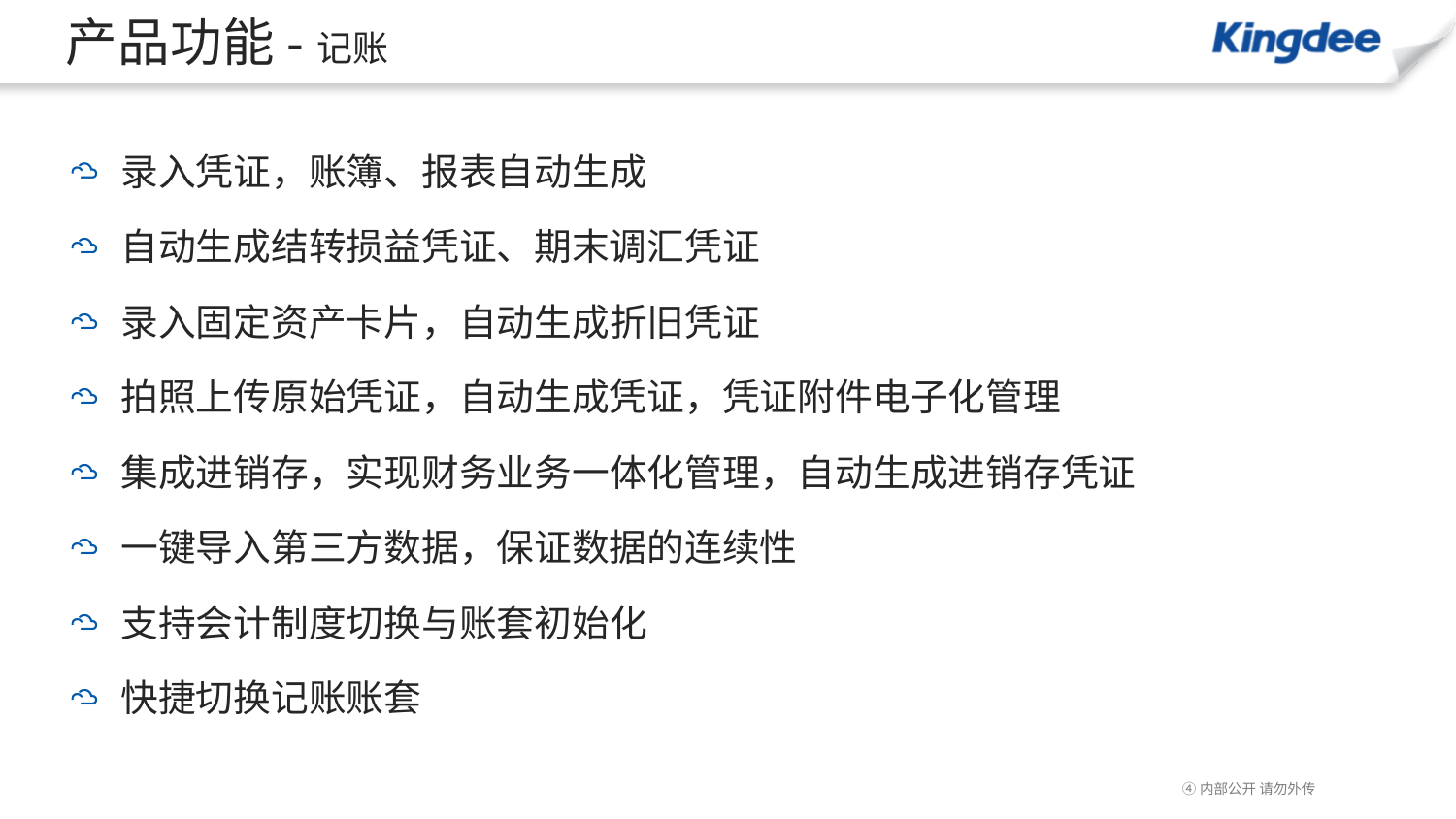

# 产品功能-记账
录入凭证，账簿、报表自动生成
自动生成结转损益凭证、期末调汇凭证
录入固定资产卡片，自动生成折旧凭证
拍照上传原始凭证，自动生成凭证，凭证附件电子化管理
集成进销存，实现财务业务一体化管理，自动生成进销存凭证
一键导入第三方数据，保证数据的连续性
支持会计制度切换与账套初始化
快捷切换记账账套